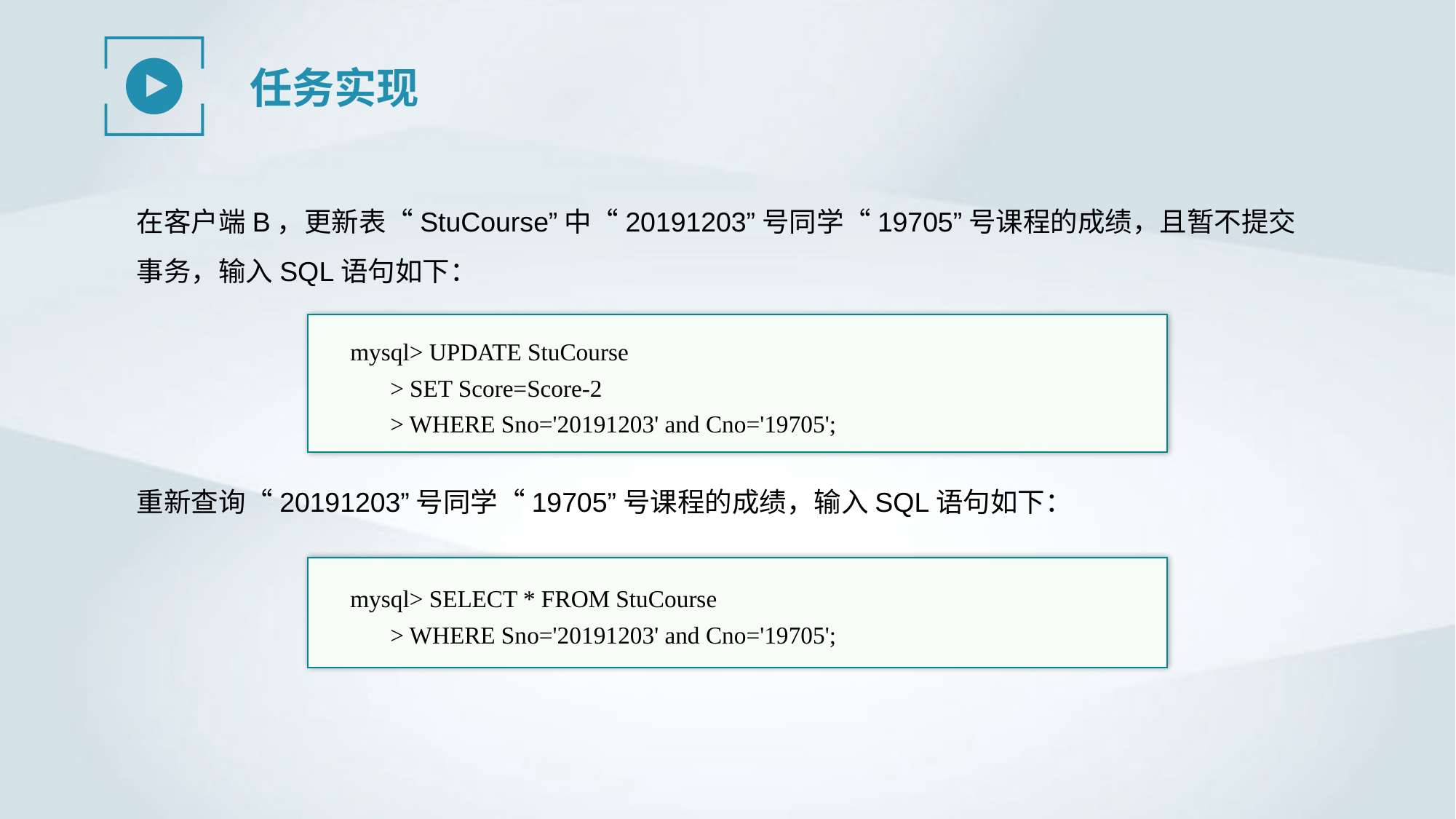

任务实现
在客户端B，更新表“StuCourse”中“20191203”号同学“19705”号课程的成绩，且暂不提交事务，输入SQL语句如下：
mysql> UPDATE StuCourse
> SET Score=Score-2
> WHERE Sno='20191203' and Cno='19705';
重新查询“20191203”号同学“19705”号课程的成绩，输入SQL语句如下：
mysql> SELECT * FROM StuCourse
> WHERE Sno='20191203' and Cno='19705';